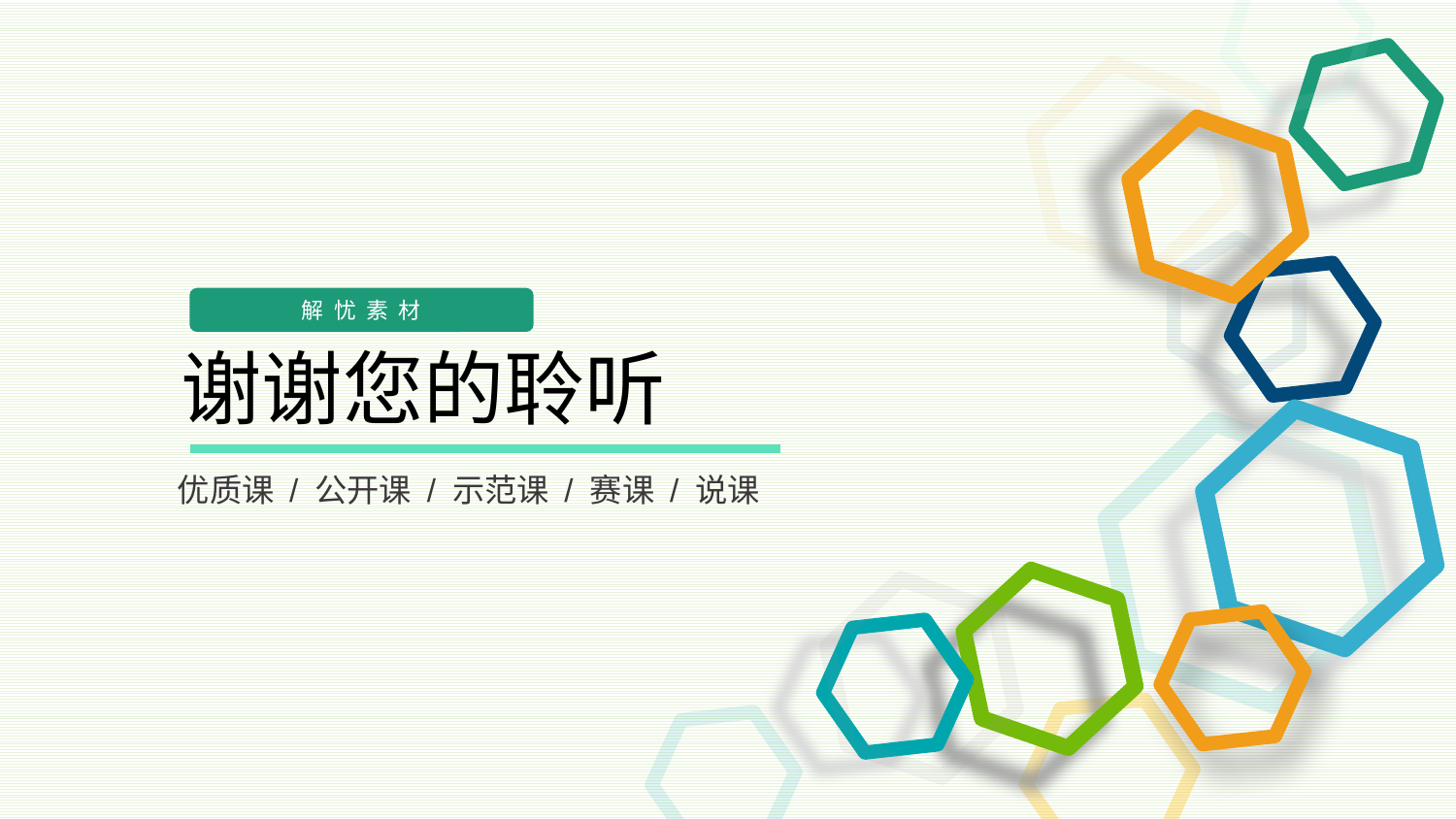

解忧素材
谢谢您的聆听

优质课 / 公开课 / 示范课 / 赛课 / 说课